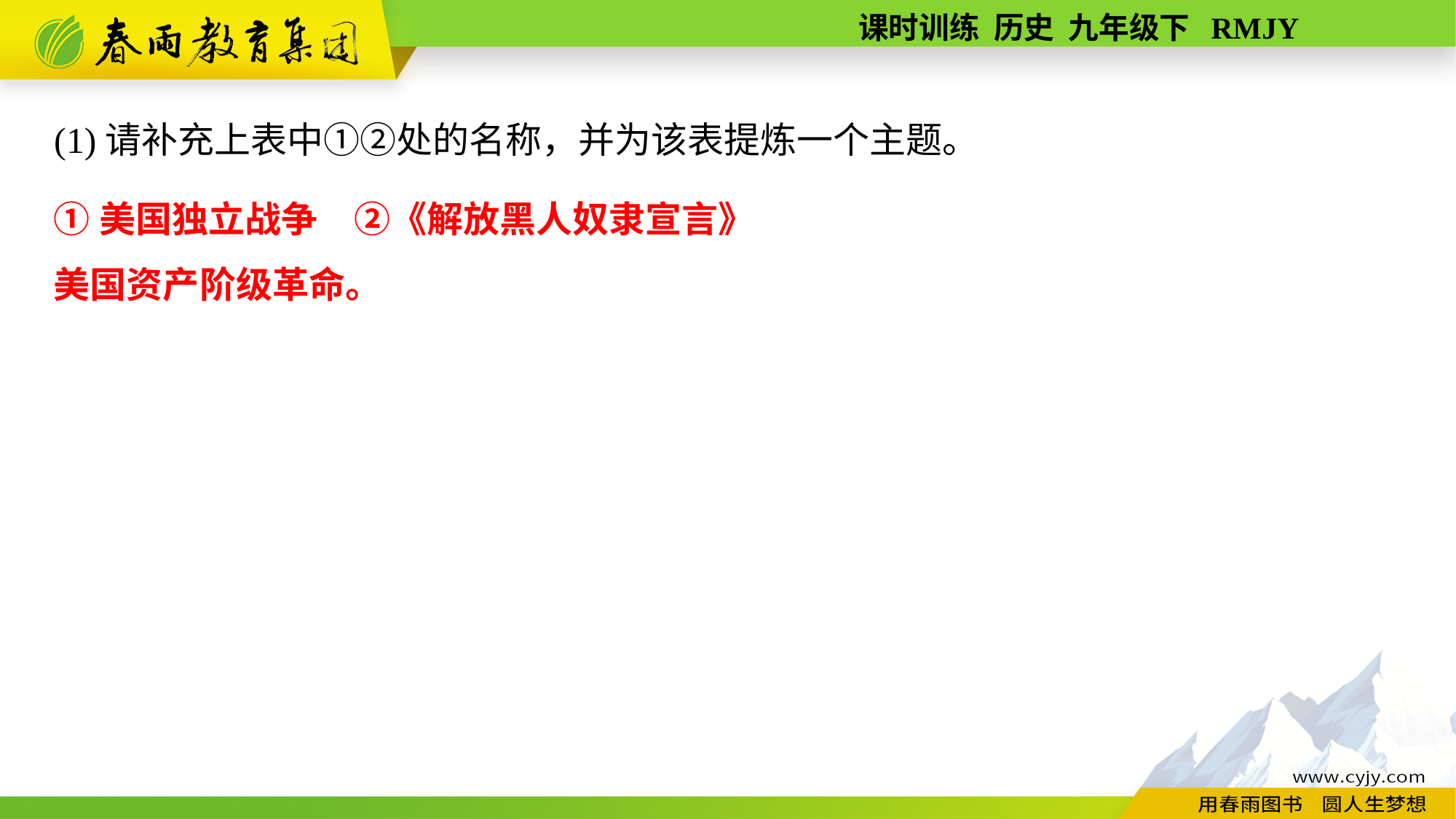

(1)请补充上表中①②处的名称，并为该表提炼一个主题。
①美国独立战争　②《解放黑人奴隶宣言》
美国资产阶级革命。